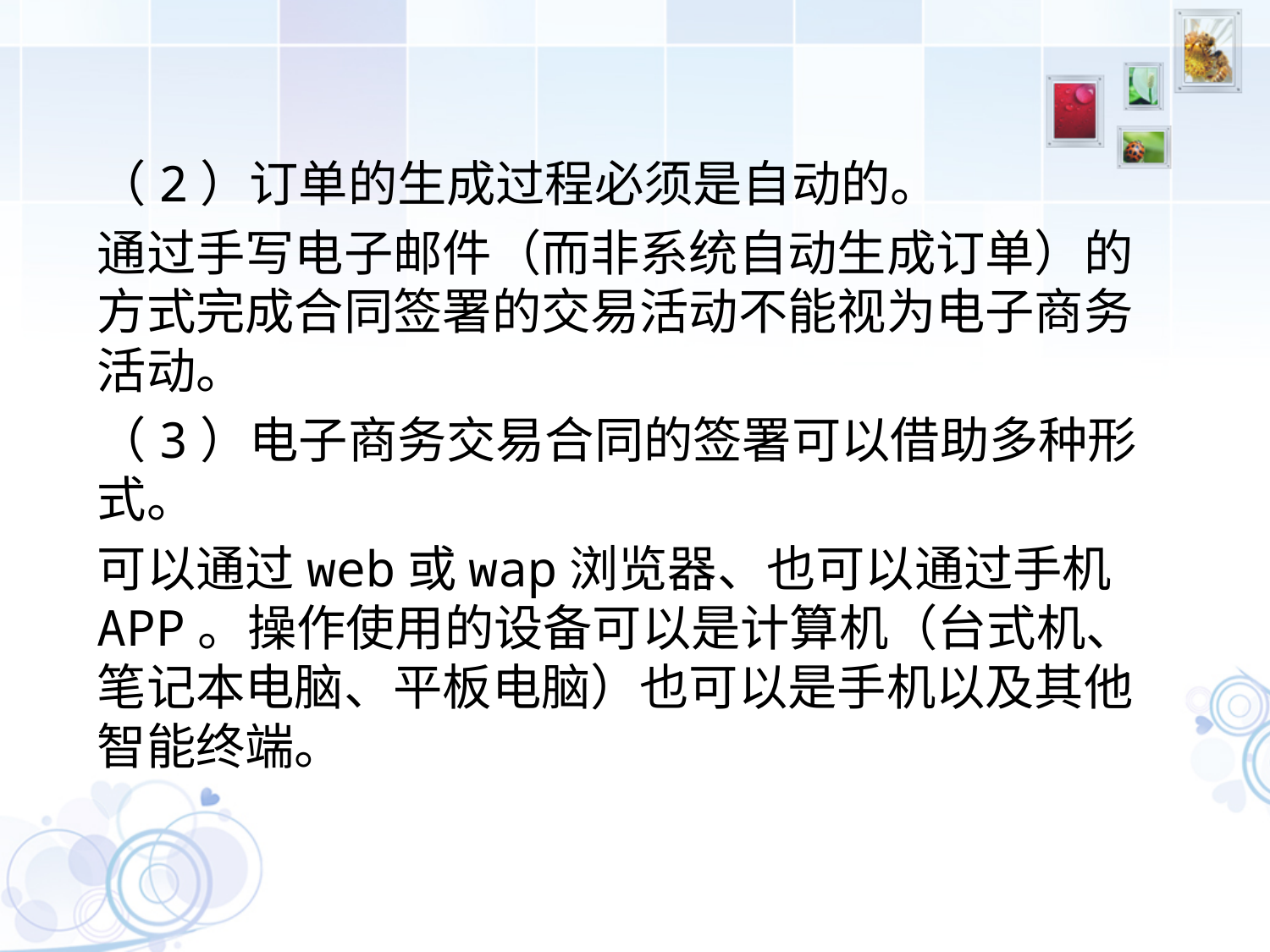

（2）订单的生成过程必须是自动的。
通过手写电子邮件（而非系统自动生成订单）的方式完成合同签署的交易活动不能视为电子商务活动。
（3）电子商务交易合同的签署可以借助多种形式。
可以通过web或wap浏览器、也可以通过手机APP。操作使用的设备可以是计算机（台式机、笔记本电脑、平板电脑）也可以是手机以及其他智能终端。